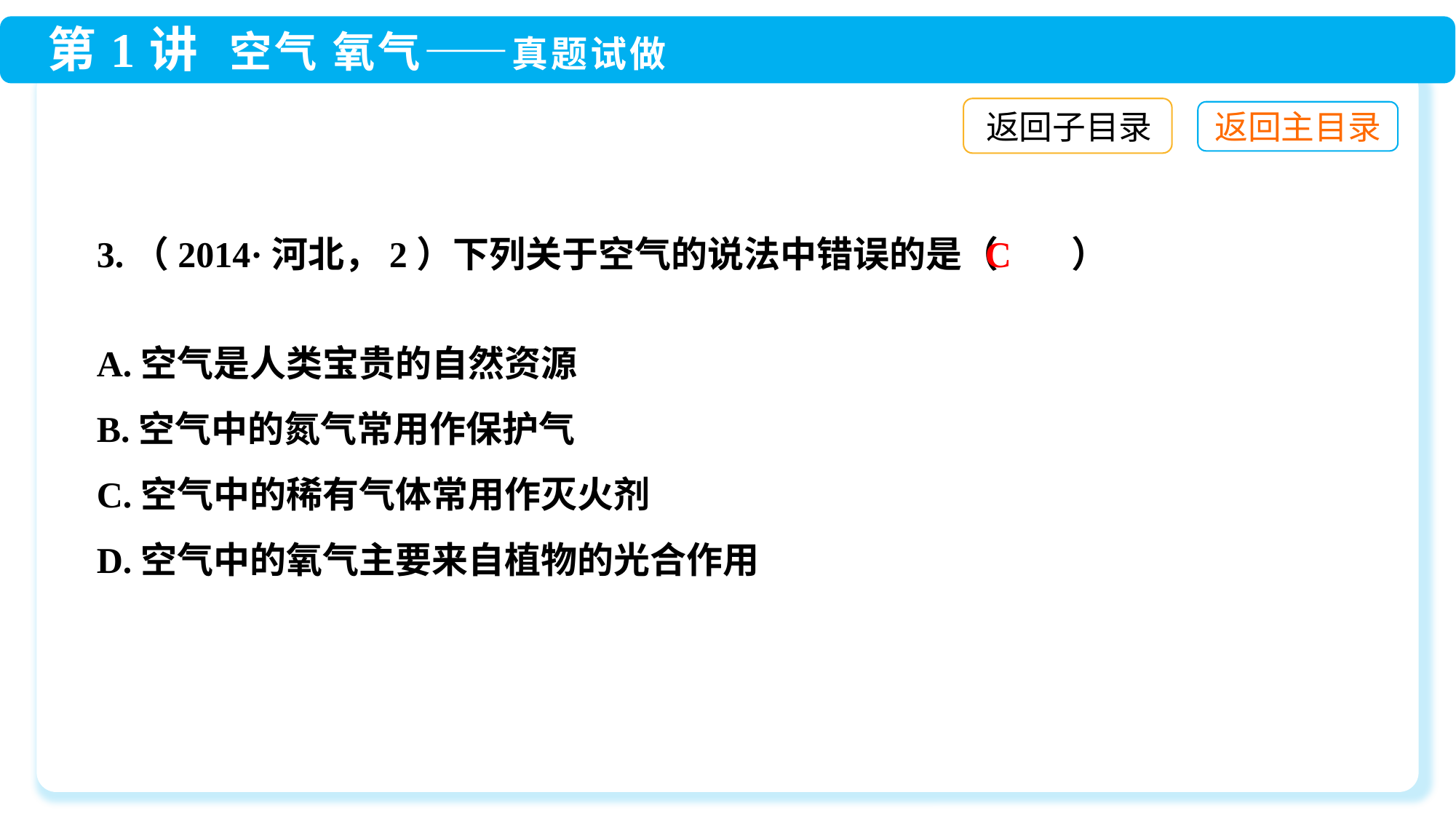

返回子目录

3.（2014·河北，2）下列关于空气的说法中错误的是（　　）

A.空气是人类宝贵的自然资源
B.空气中的氮气常用作保护气
C.空气中的稀有气体常用作灭火剂
D.空气中的氧气主要来自植物的光合作用
C